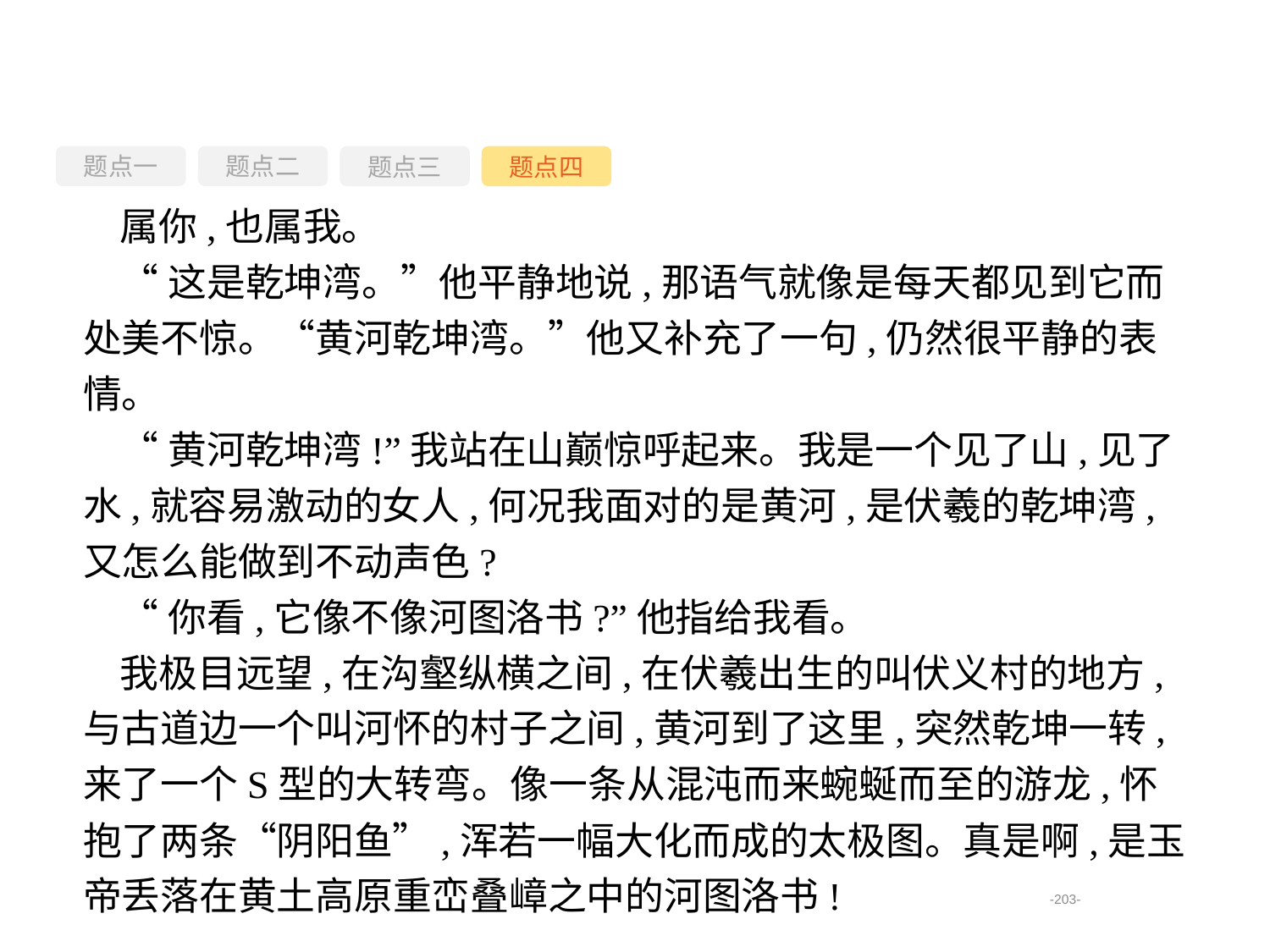

题点一
题点三
题点四
题点二
属你,也属我。
“这是乾坤湾。”他平静地说,那语气就像是每天都见到它而处美不惊。“黄河乾坤湾。”他又补充了一句,仍然很平静的表情。
“黄河乾坤湾!”我站在山巅惊呼起来。我是一个见了山,见了水,就容易激动的女人,何况我面对的是黄河,是伏羲的乾坤湾,又怎么能做到不动声色?
“你看,它像不像河图洛书?”他指给我看。
我极目远望,在沟壑纵横之间,在伏羲出生的叫伏义村的地方,与古道边一个叫河怀的村子之间,黄河到了这里,突然乾坤一转,来了一个S型的大转弯。像一条从混沌而来蜿蜒而至的游龙,怀抱了两条“阴阳鱼”,浑若一幅大化而成的太极图。真是啊,是玉帝丢落在黄土高原重峦叠嶂之中的河图洛书!
-203-